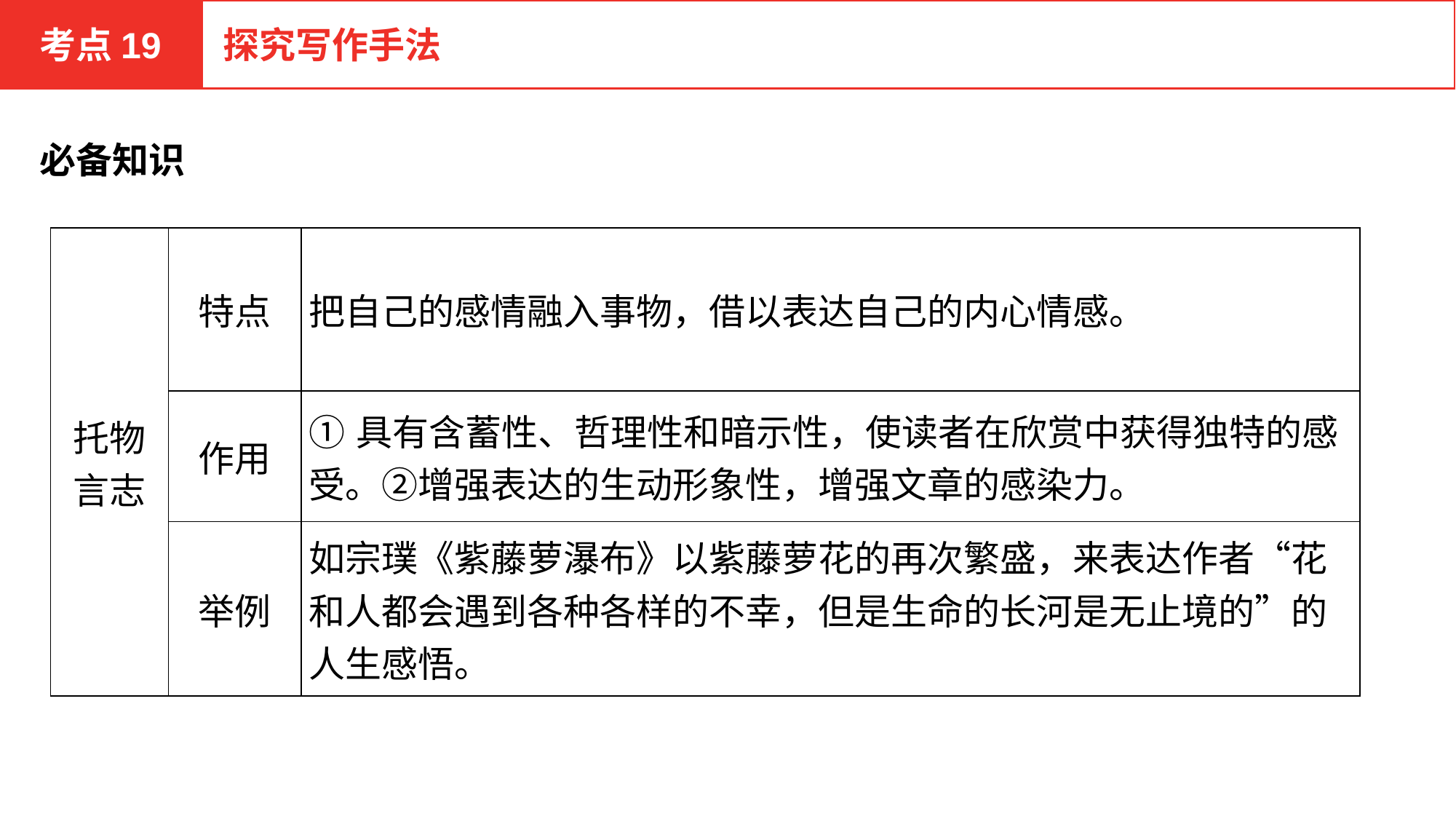

考点19
探究写作手法
必备知识

| 托物 言志 | 特点 | 把自己的感情融入事物，借以表达自己的内心情感。 |
| --- | --- | --- |
|  | 作用 | ①具有含蓄性、哲理性和暗示性，使读者在欣赏中获得独特的感受。②增强表达的生动形象性，增强文章的感染力。 |
|  | 举例 | 如宗璞《紫藤萝瀑布》以紫藤萝花的再次繁盛，来表达作者“花和人都会遇到各种各样的不幸，但是生命的长河是无止境的”的人生感悟。 |